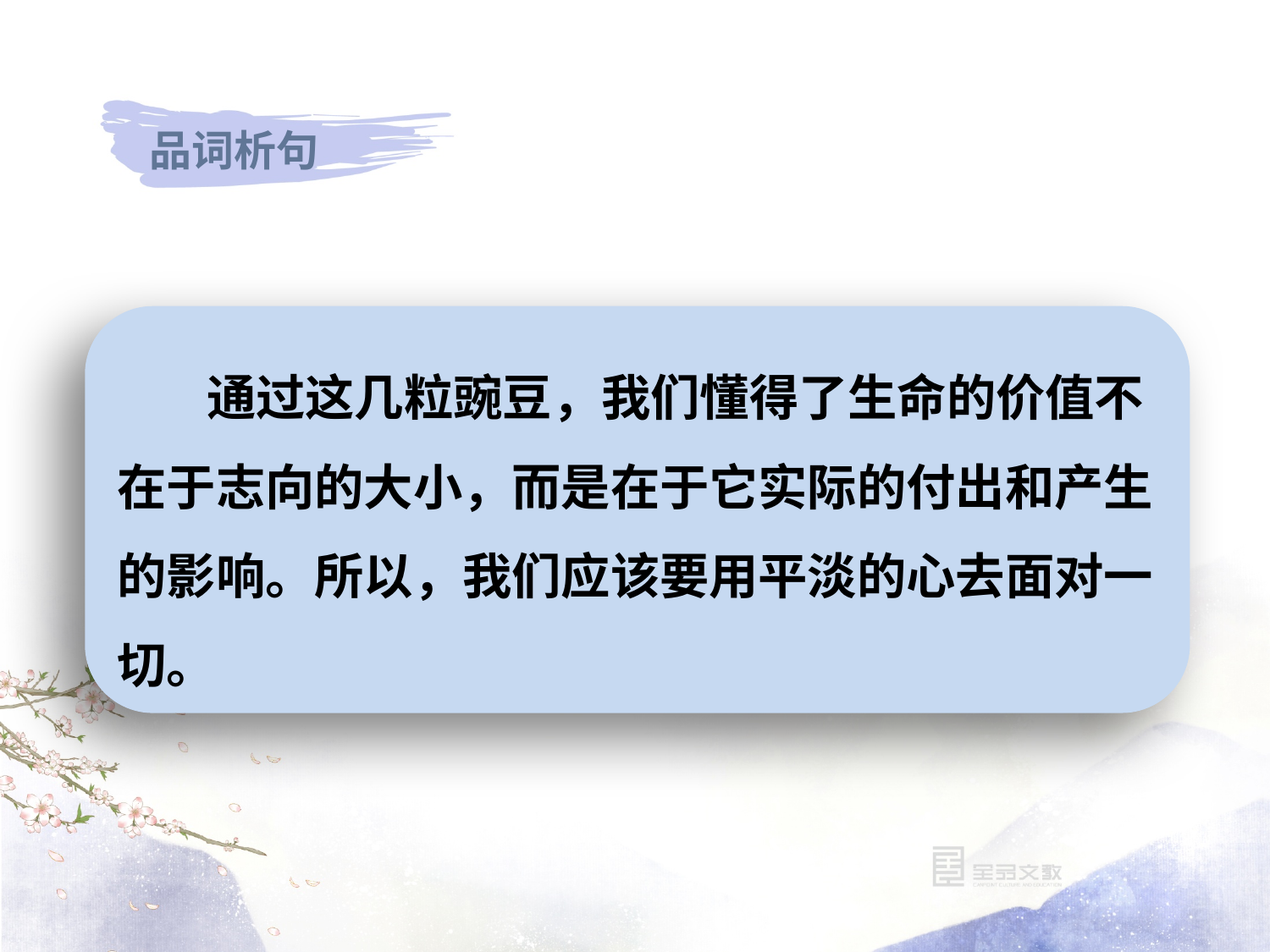

通过这几粒豌豆，我们懂得了生命的价值不在于志向的大小，而是在于它实际的付出和产生的影响。所以，我们应该要用平淡的心去面对一切。